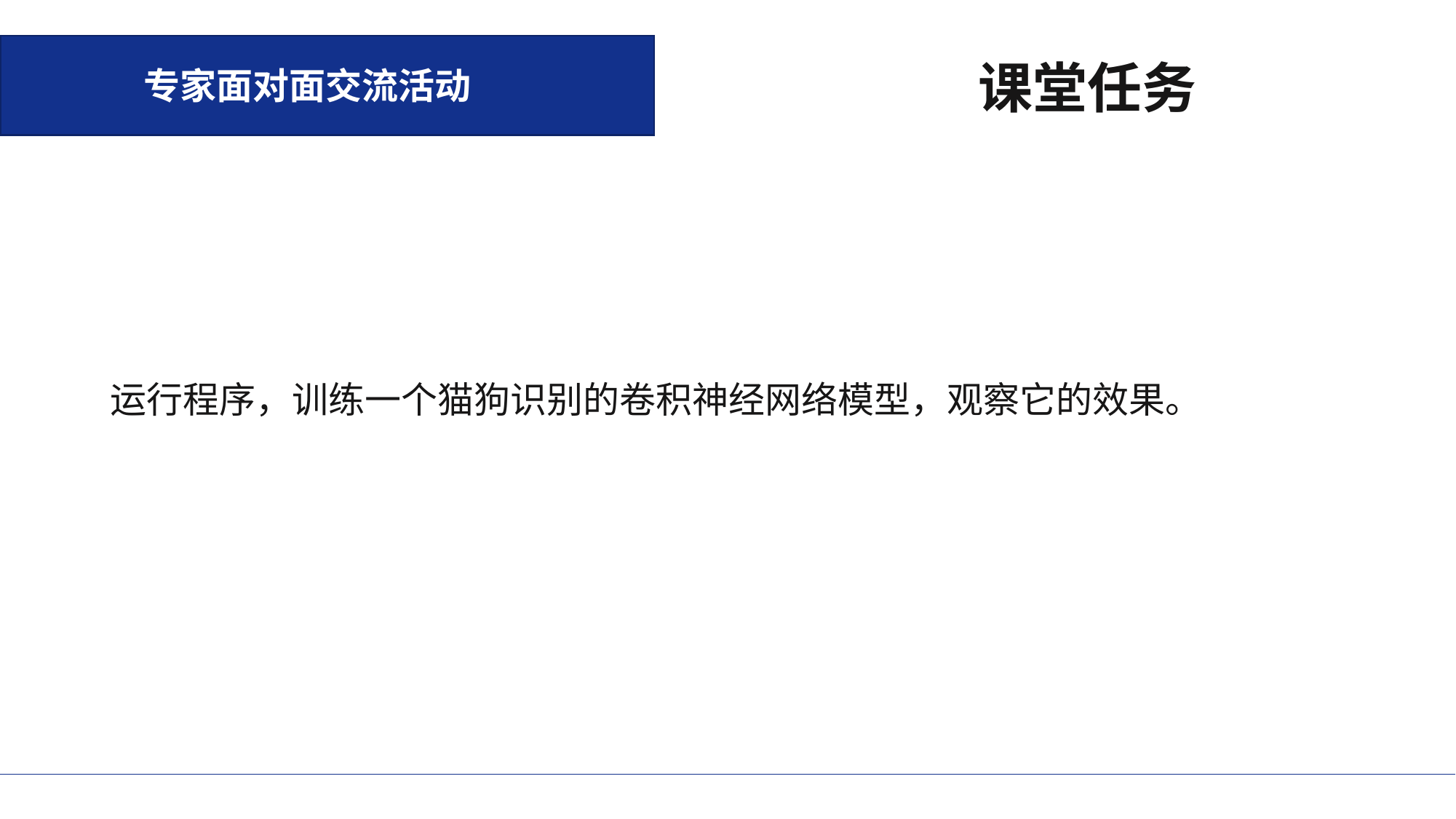

专家面对面交流活动
课堂任务

运行程序，训练一个猫狗识别的卷积神经网络模型，观察它的效果。